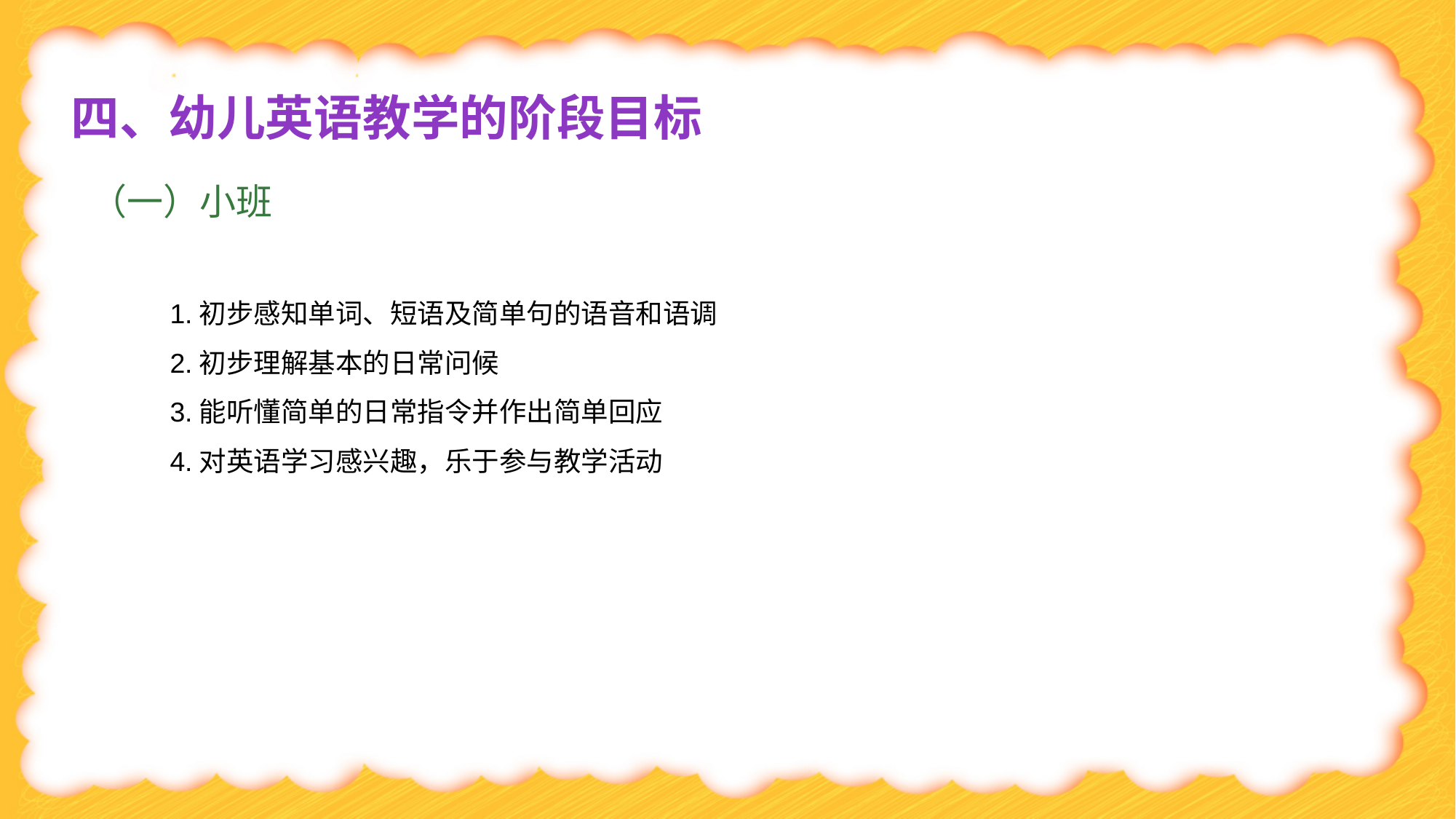

四、幼儿英语教学的阶段目标
（一）小班
1.初步感知单词、短语及简单句的语音和语调
2.初步理解基本的日常问候
3.能听懂简单的日常指令并作出简单回应
4.对英语学习感兴趣，乐于参与教学活动